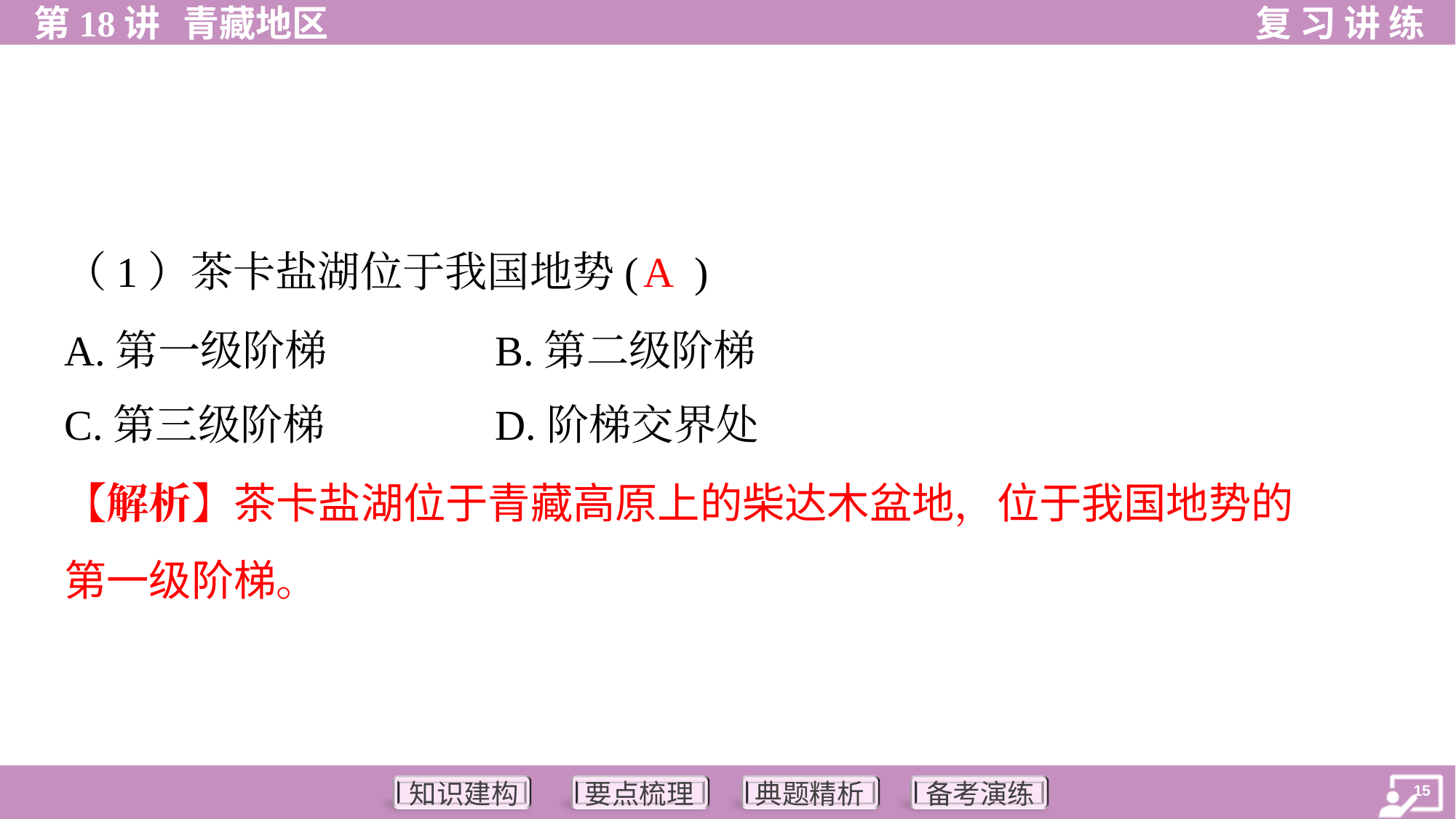

A
（1）茶卡盐湖位于我国地势(     )
A.第一级阶梯	B.第二级阶梯
C.第三级阶梯	D.阶梯交界处
【解析】茶卡盐湖位于青藏高原上的柴达木盆地，位于我国地势的
第一级阶梯。